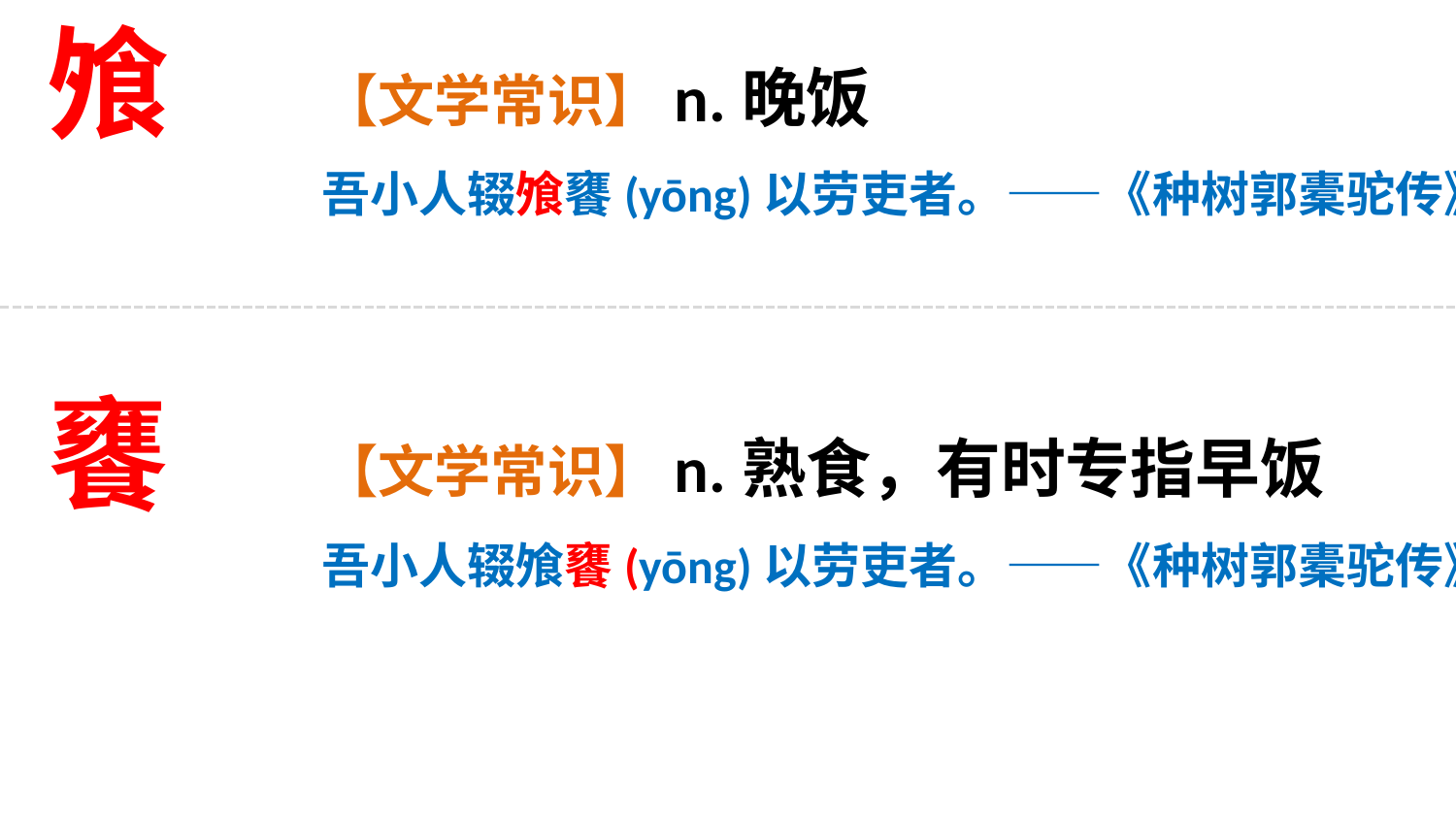

飧
【文学常识】n.晚饭
吾小人辍飧饔(yōng)以劳吏者。——《种树郭橐驼传》
饔
【文学常识】n.熟食，有时专指早饭
吾小人辍飧饔(yōng)以劳吏者。——《种树郭橐驼传》